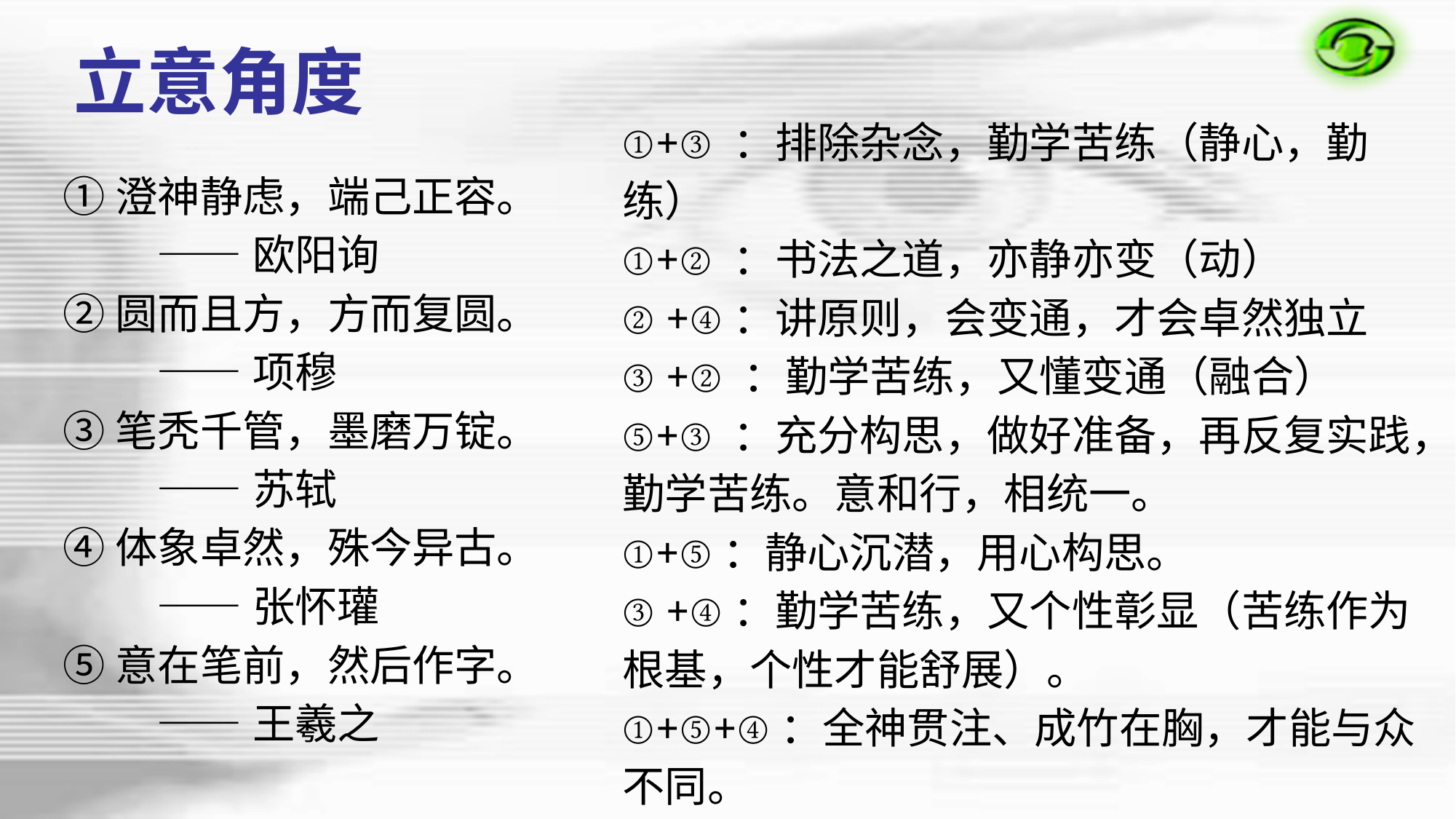

立意角度
①+③：排除杂念，勤学苦练（静心，勤练）
①+②：书法之道，亦静亦变（动）
②+④：讲原则，会变通，才会卓然独立
③+②：勤学苦练，又懂变通（融合）
⑤+③：充分构思，做好准备，再反复实践，勤学苦练。意和行，相统一。
①+⑤：静心沉潜，用心构思。
③+④：勤学苦练，又个性彰显（苦练作为根基，个性才能舒展）。
①+⑤+④：全神贯注、成竹在胸，才能与众不同。
……
   ①澄神静虑，端己正容。
             ——欧阳询
   ②圆而且方，方而复圆。
             ——项穆
   ③笔秃千管，墨磨万锭。
             ——苏轼
   ④体象卓然，殊今异古。
             ——张怀瓘
   ⑤意在笔前，然后作字。
             ——王羲之